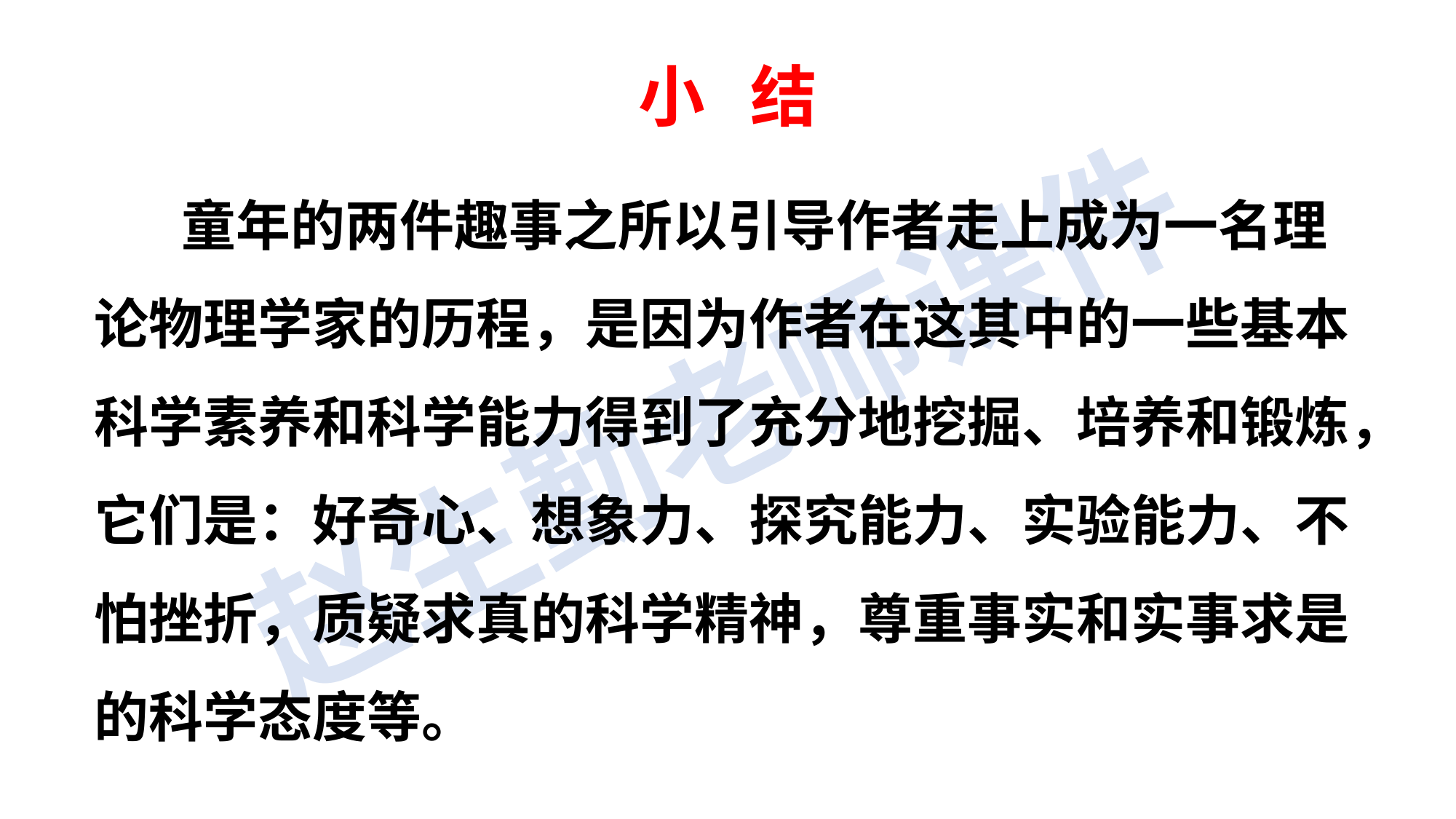

小   结
      童年的两件趣事之所以引导作者走上成为一名理论物理学家的历程，是因为作者在这其中的一些基本科学素养和科学能力得到了充分地挖掘、培养和锻炼，它们是：好奇心、想象力、探究能力、实验能力、不怕挫折，质疑求真的科学精神，尊重事实和实事求是的科学态度等。